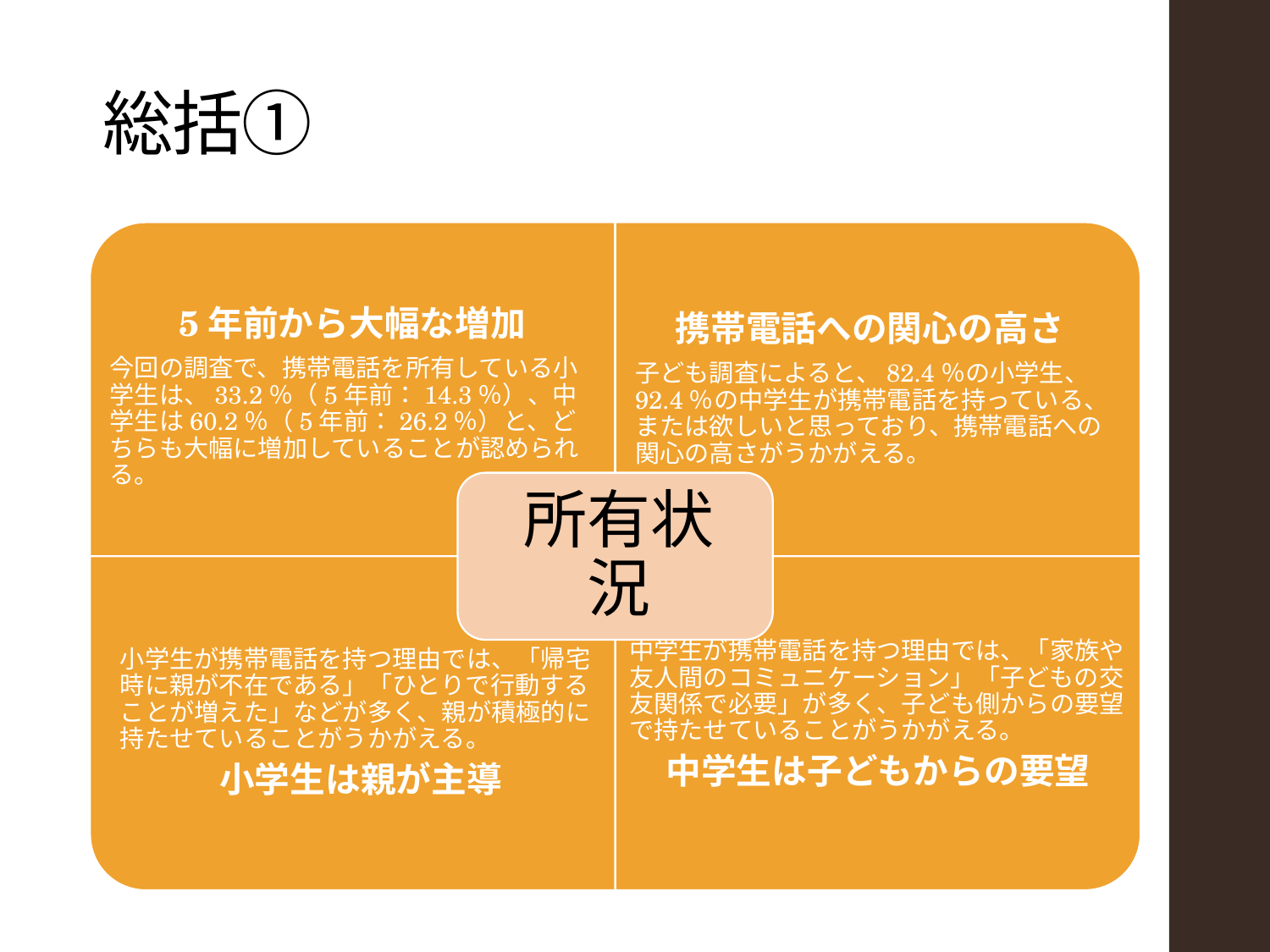

# 総括①
5年前から大幅な増加
今回の調査で、携帯電話を所有している小学生は、33.2％（5年前：14.3％）、中学生は60.2％（5年前：26.2％）と、どちらも大幅に増加していることが認められる。
携帯電話への関心の高さ
子ども調査によると、82.4％の小学生、92.4％の中学生が携帯電話を持っている、または欲しいと思っており、携帯電話への関心の高さがうかがえる。
小学生が携帯電話を持つ理由では、「帰宅時に親が不在である」「ひとりで行動することが増えた」などが多く、親が積極的に持たせていることがうかがえる。
小学生は親が主導
中学生が携帯電話を持つ理由では、「家族や友人間のコミュニケーション」「子どもの交友関係で必要」が多く、子ども側からの要望で持たせていることがうかがえる。
中学生は子どもからの要望
所有状況